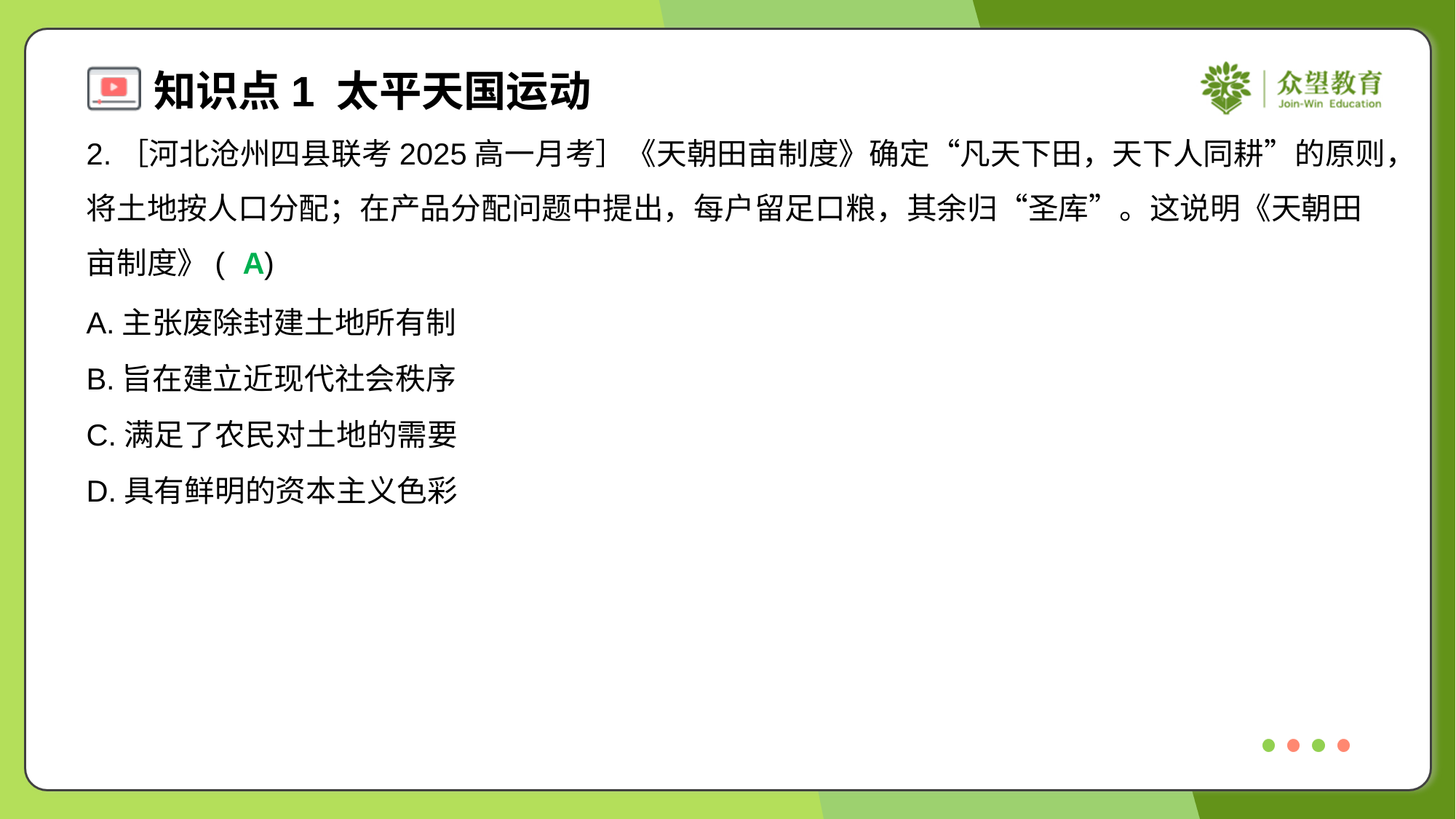

2.［河北沧州四县联考2025高一月考］《天朝田亩制度》确定“凡天下田，天下人同耕”的原则，
将土地按人口分配；在产品分配问题中提出，每户留足口粮，其余归“圣库”。这说明《天朝田
亩制度》(     )
A
A.主张废除封建土地所有制
B.旨在建立近现代社会秩序
C.满足了农民对土地的需要
D.具有鲜明的资本主义色彩